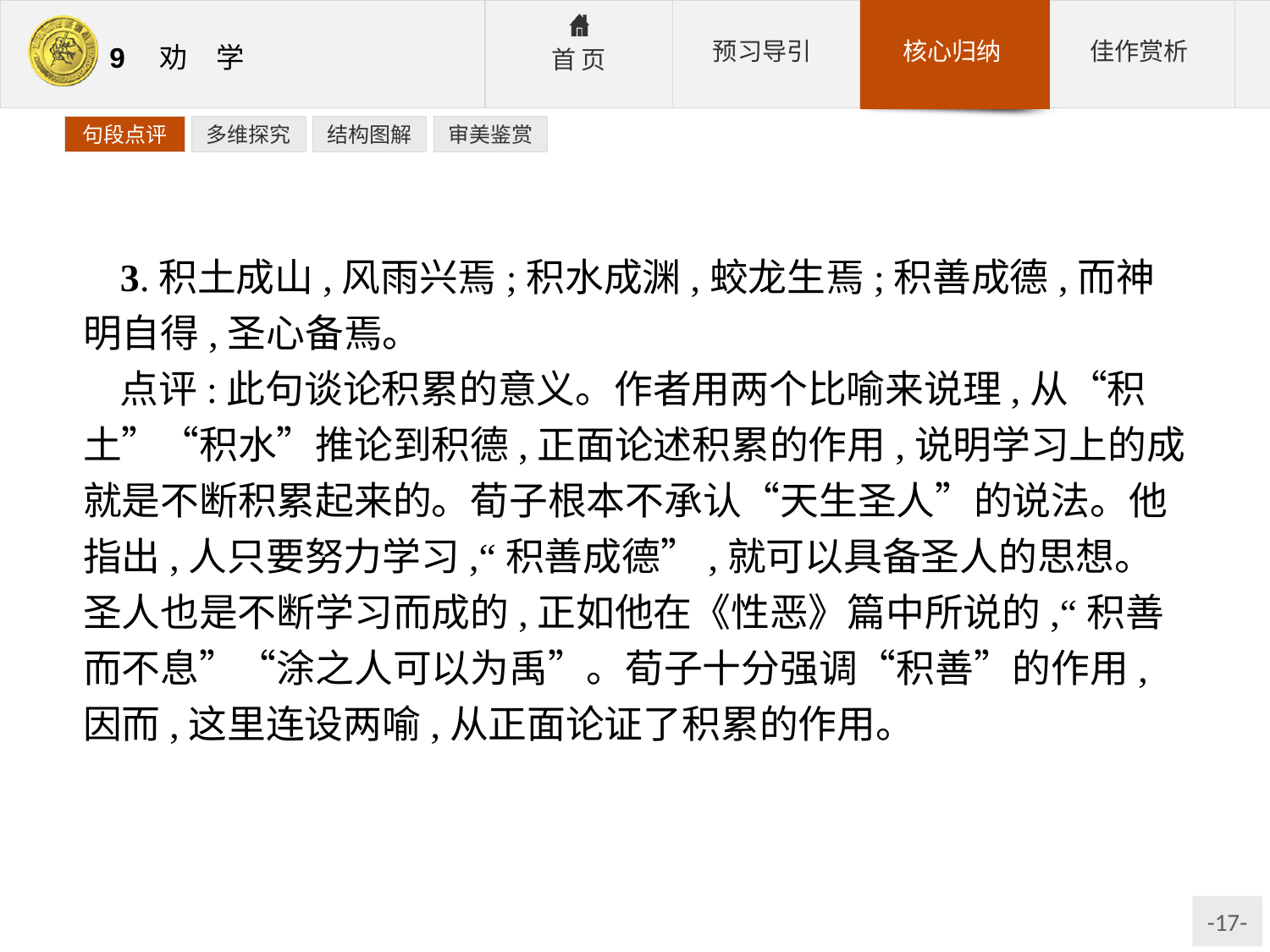

句段点评
多维探究
结构图解
审美鉴赏
3.积土成山,风雨兴焉;积水成渊,蛟龙生焉;积善成德,而神明自得,圣心备焉。
点评:此句谈论积累的意义。作者用两个比喻来说理,从“积土”“积水”推论到积德,正面论述积累的作用,说明学习上的成就是不断积累起来的。荀子根本不承认“天生圣人”的说法。他指出,人只要努力学习,“积善成德”,就可以具备圣人的思想。圣人也是不断学习而成的,正如他在《性恶》篇中所说的,“积善而不息”“涂之人可以为禹”。荀子十分强调“积善”的作用,因而,这里连设两喻,从正面论证了积累的作用。